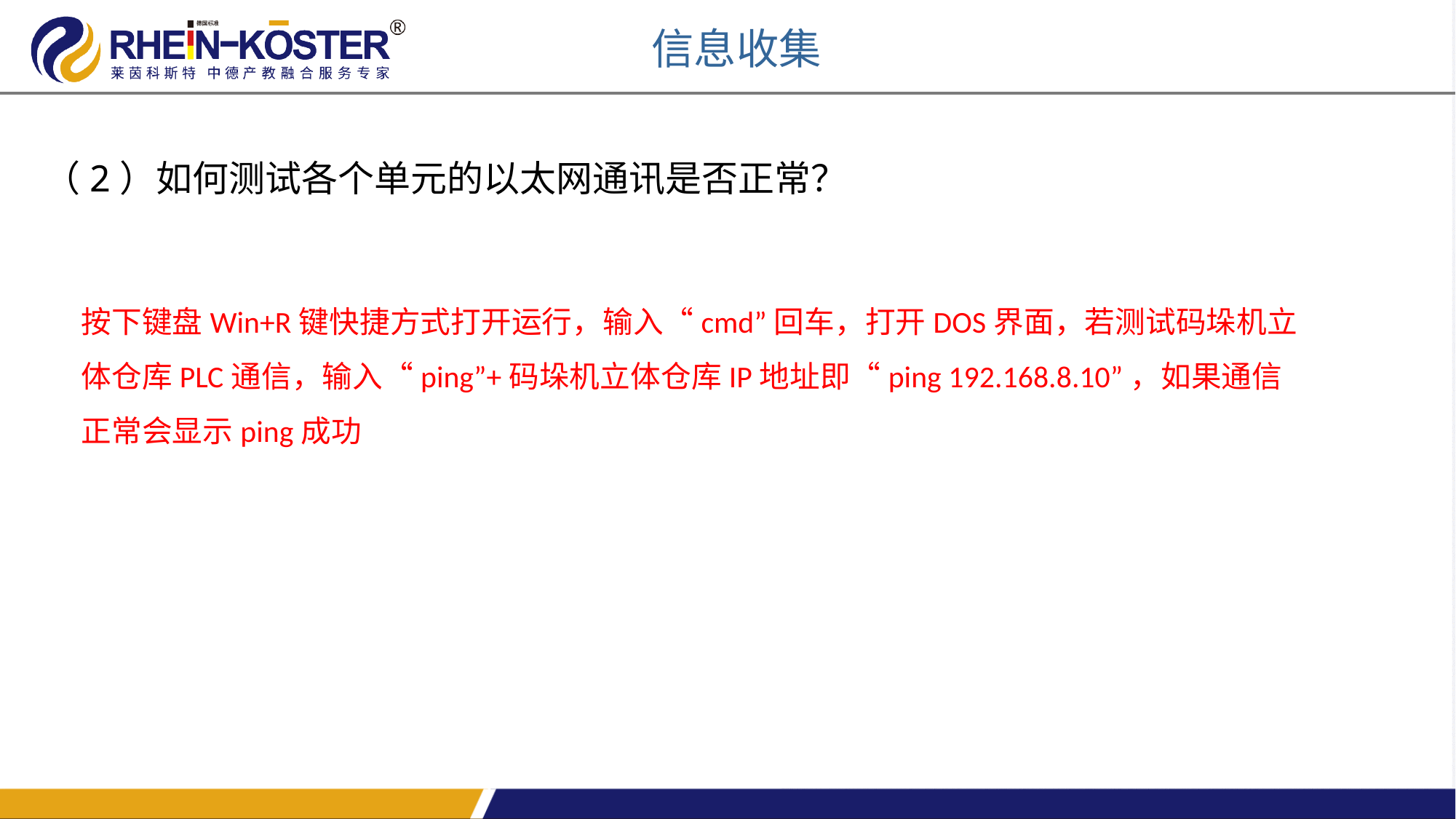

信息收集
（2）如何测试各个单元的以太网通讯是否正常？
按下键盘Win+R键快捷方式打开运行，输入“cmd”回车，打开DOS界面，若测试码垛机立体仓库PLC通信，输入“ping”+码垛机立体仓库IP地址即“ping 192.168.8.10”，如果通信正常会显示ping成功